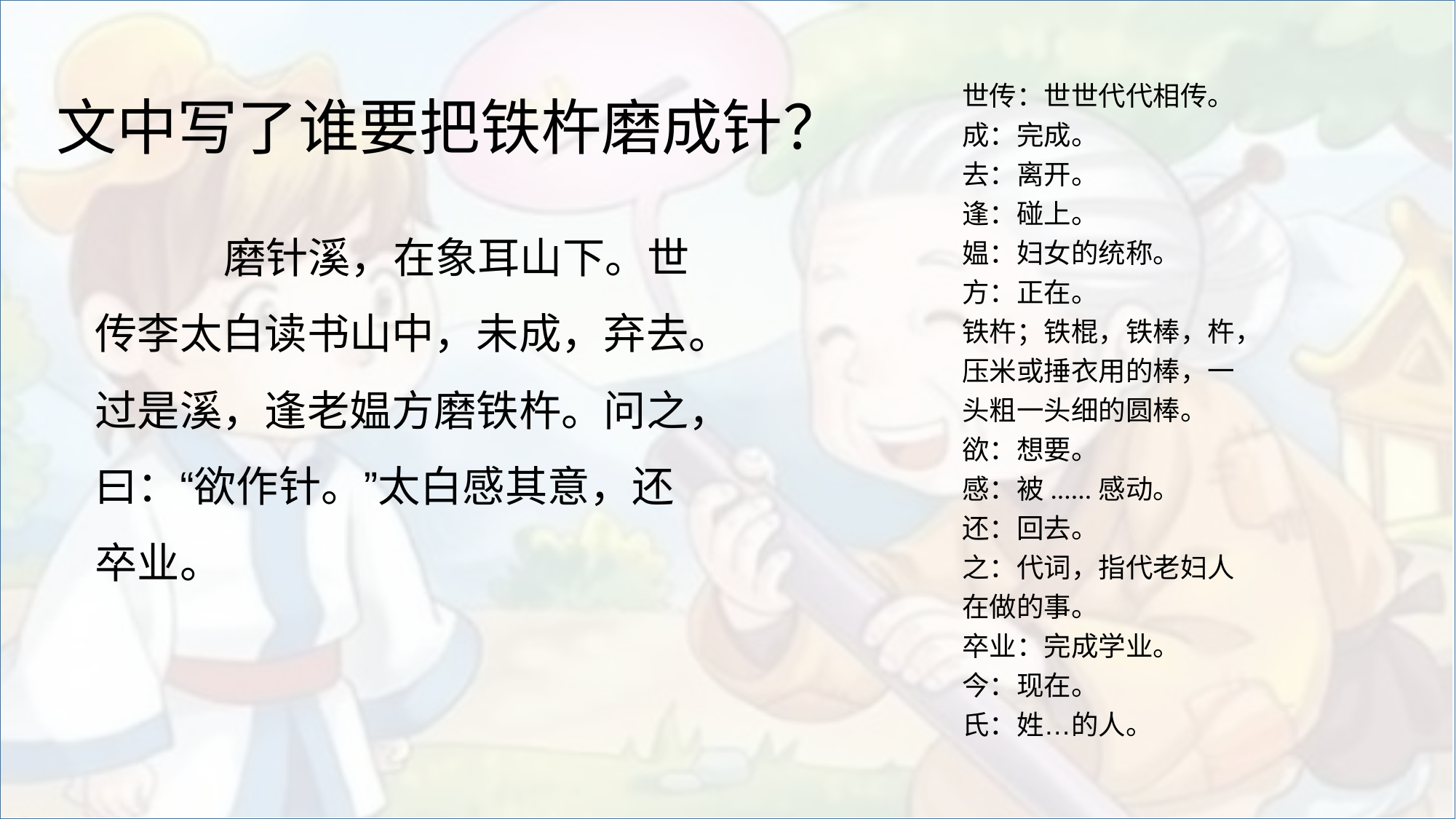

世传：世世代代相传。
成：完成。
去：离开。
逢：碰上。
媪：妇女的统称。
方：正在。
铁杵；铁棍，铁棒，杵，压米或捶衣用的棒，一头粗一头细的圆棒。
欲：想要。
感：被......感动。
还：回去。
之：代词，指代老妇人在做的事。
卒业：完成学业。
今：现在。
氏：姓…的人。
文中写了谁要把铁杵磨成针？
          磨针溪，在象耳山下。世传李太白读书山中，未成，弃去。过是溪，逢老媪方磨铁杵。问之，曰：“欲作针。”太白感其意，还卒业。